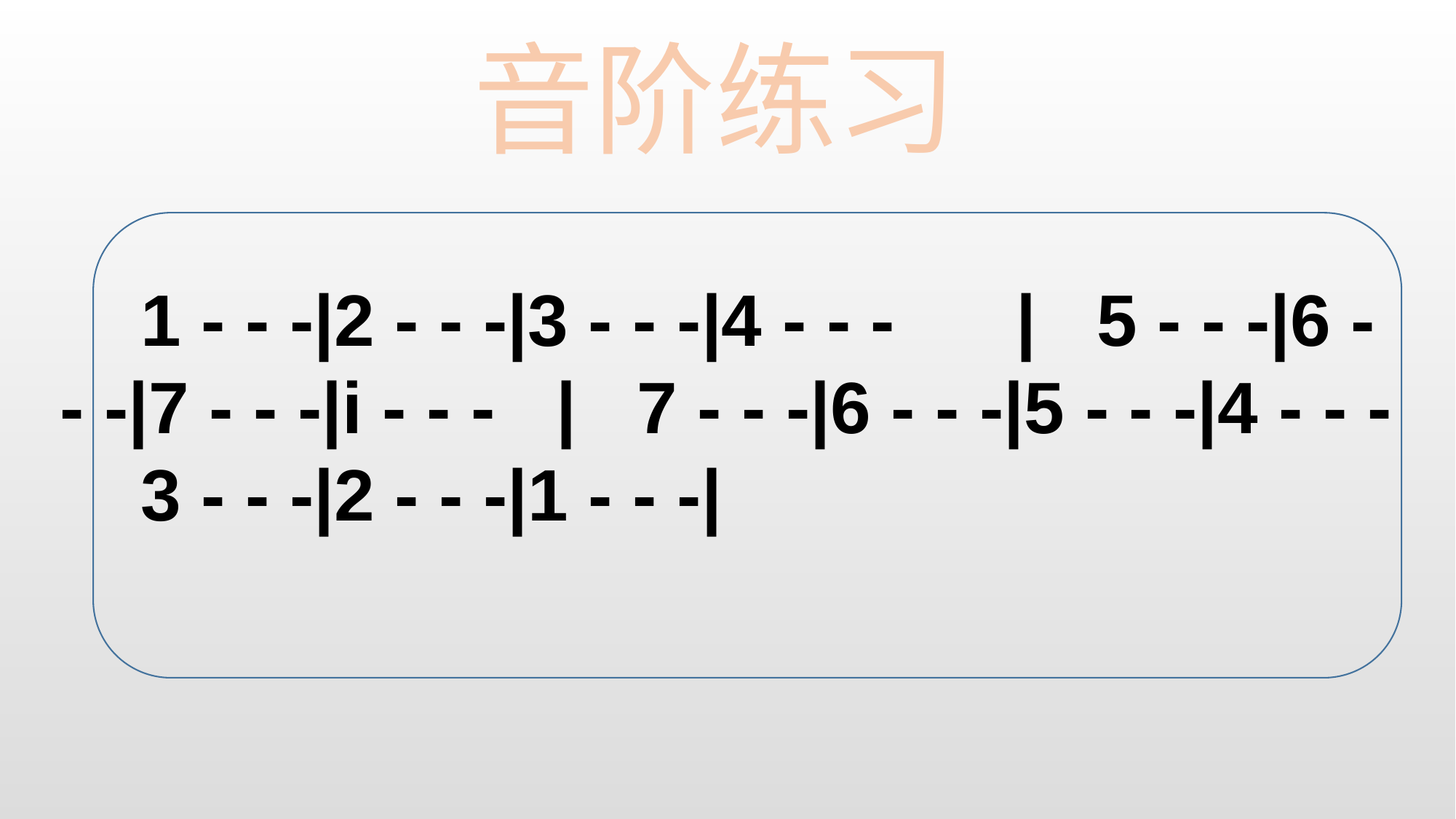

音阶练习

    1 - - -|2 - - -|3 - - -|4 - - -      |   5 - - -|6 - - -|7 - - -|i - - -   |   7 - - -|6 - - -|5 - - -|4 - - -
    3 - - -|2 - - -|1 - - -|